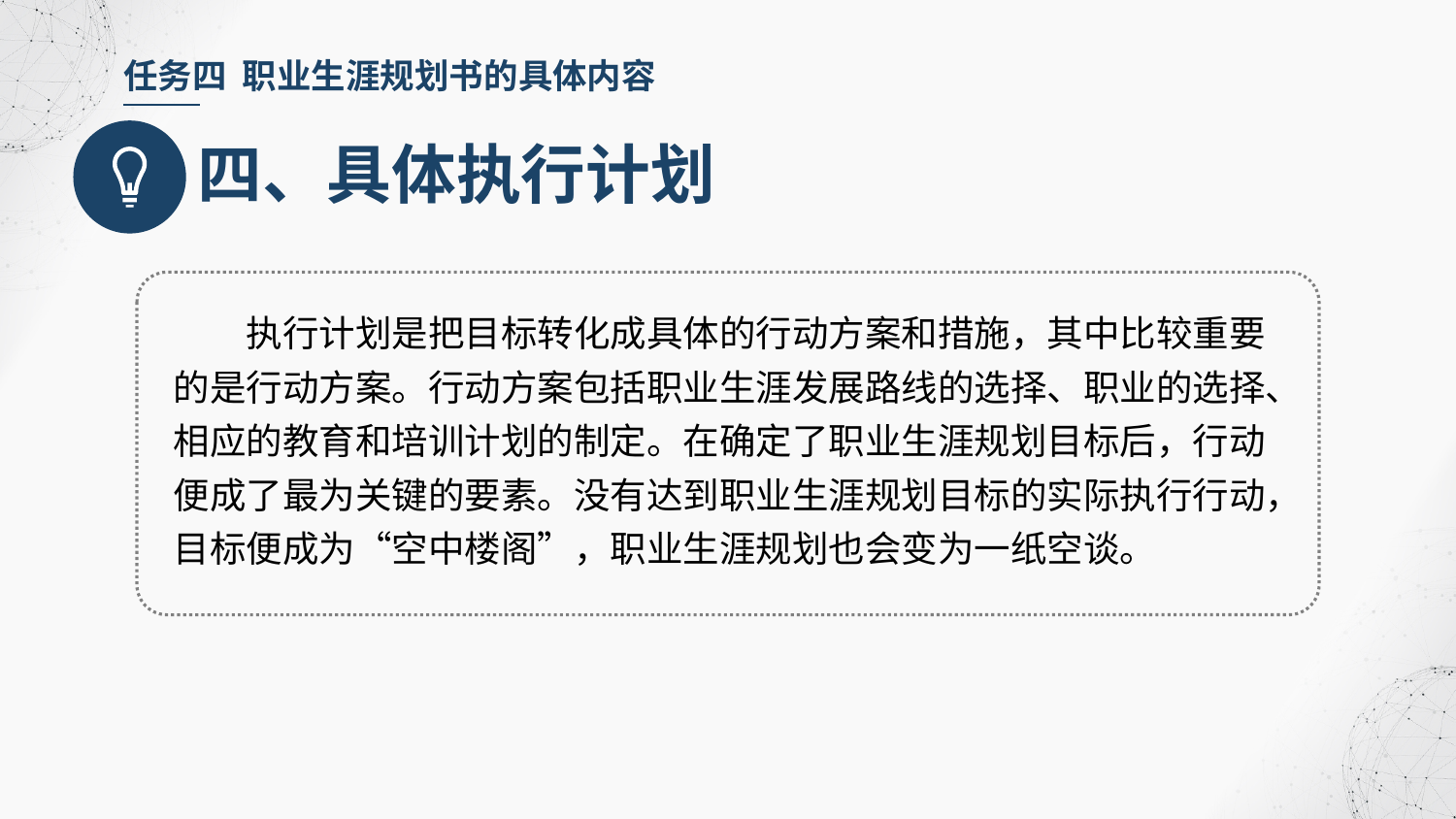

任务四  职业生涯规划书的具体内容

四、具体执行计划

执行计划是把目标转化成具体的行动方案和措施，其中比较重要的是行动方案。行动方案包括职业生涯发展路线的选择、职业的选择、相应的教育和培训计划的制定。在确定了职业生涯规划目标后，行动便成了最为关键的要素。没有达到职业生涯规划目标的实际执行行动，目标便成为“空中楼阁”，职业生涯规划也会变为一纸空谈。